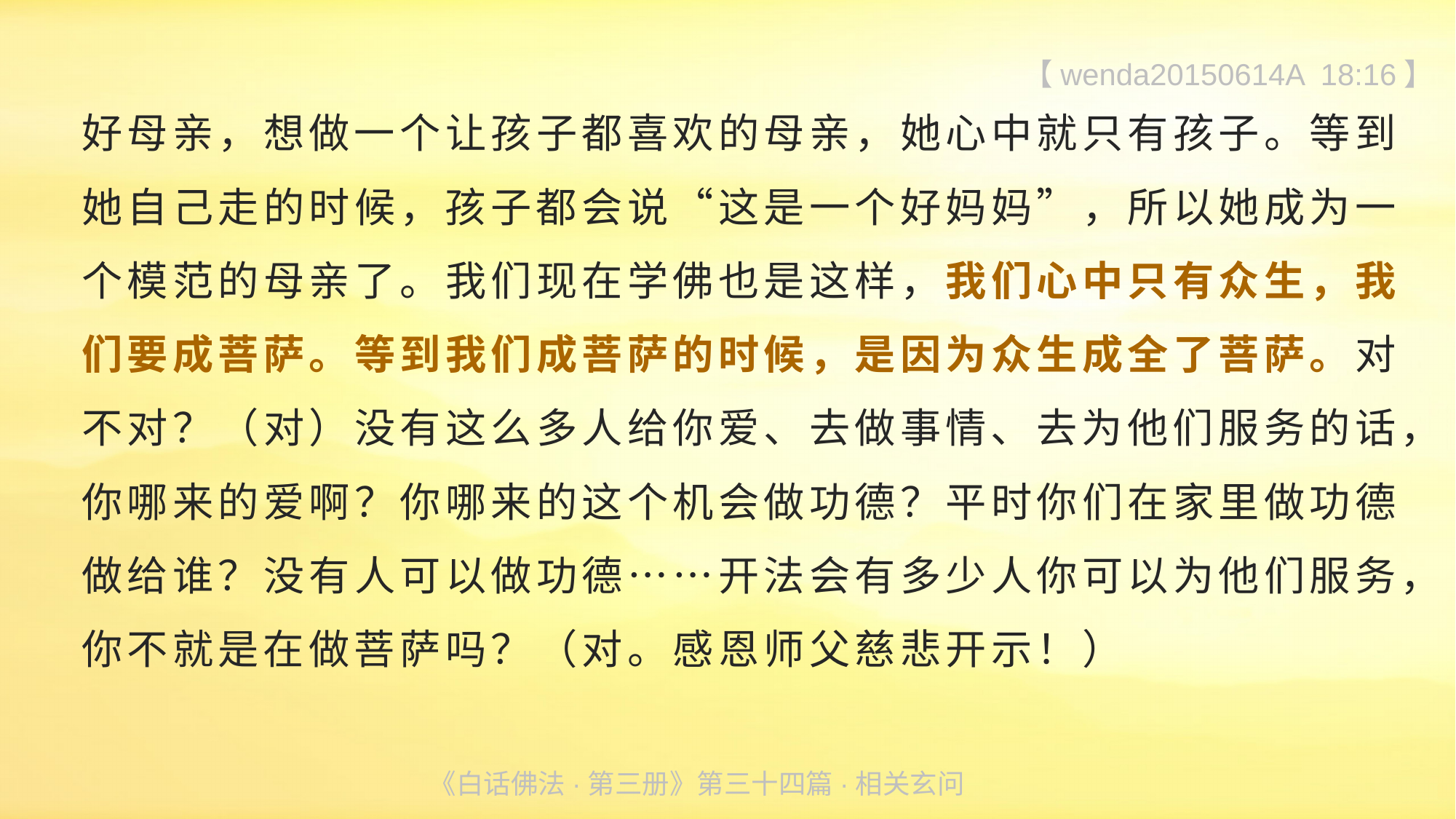

【wenda20150614A  18:16】
好母亲，想做一个让孩子都喜欢的母亲，她心中就只有孩子。等到她自己走的时候，孩子都会说“这是一个好妈妈”，所以她成为一个模范的母亲了。我们现在学佛也是这样，我们心中只有众生，我们要成菩萨。等到我们成菩萨的时候，是因为众生成全了菩萨。对不对？（对）没有这么多人给你爱、去做事情、去为他们服务的话，你哪来的爱啊？你哪来的这个机会做功德？平时你们在家里做功德做给谁？没有人可以做功德……开法会有多少人你可以为他们服务，你不就是在做菩萨吗？（对。感恩师父慈悲开示！）
《白话佛法·第三册》第三十四篇·相关玄问